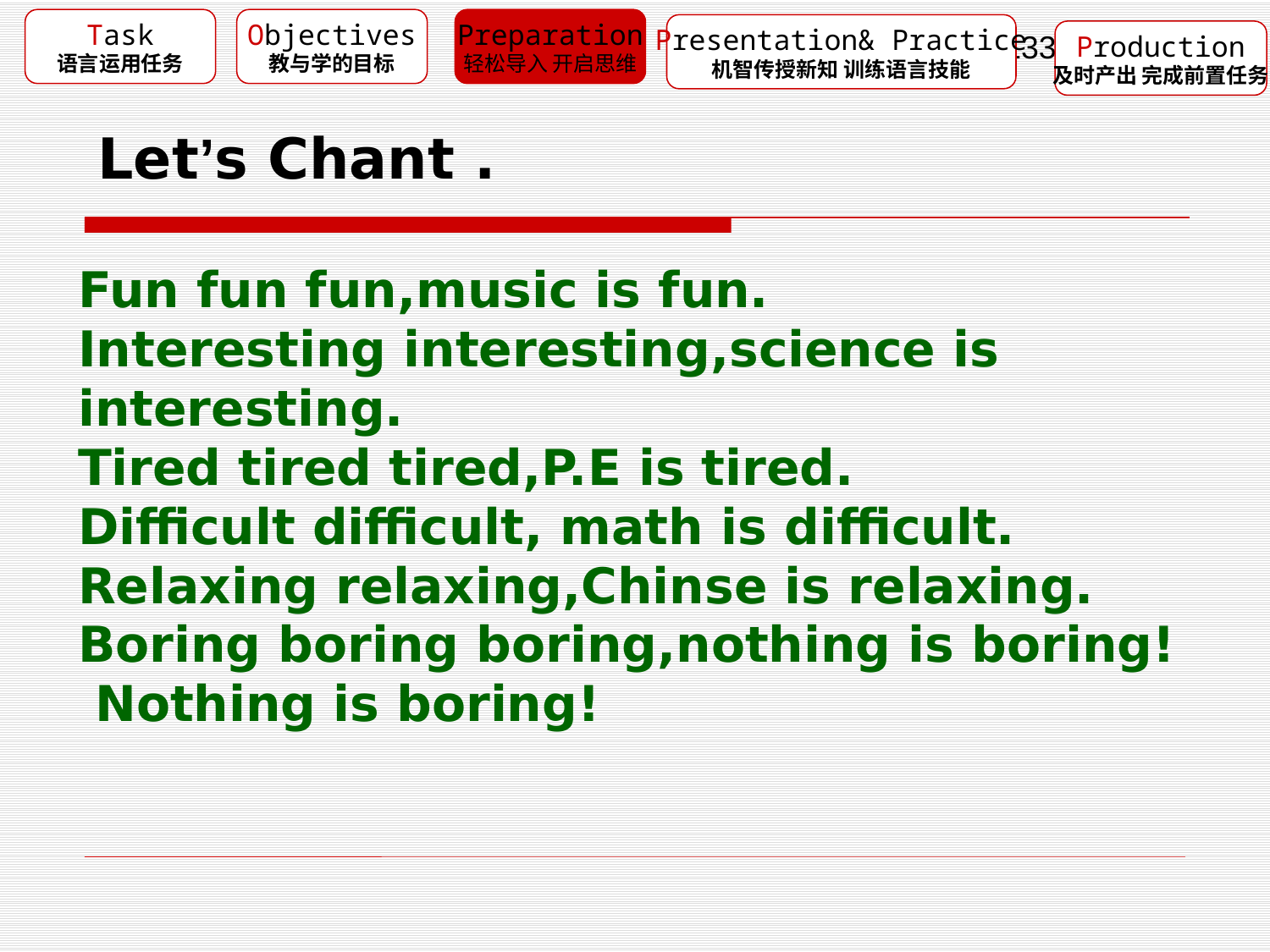

Task
语言运用任务
Objectives
教与学的目标
Preparation
轻松导入 开启思维
Presentation& Practice
机智传授新知 训练语言技能
石峰区初中英语“TOP133”教学模式
Production
及时产出 完成前置任务
 Let’s Chant .

Fun fun fun,music is fun.
Interesting interesting,science is interesting.
Tired tired tired,P.E is tired.
Difficult difficult, math is difficult.
Relaxing relaxing,Chinse is relaxing.
Boring boring boring,nothing is boring!
 Nothing is boring!